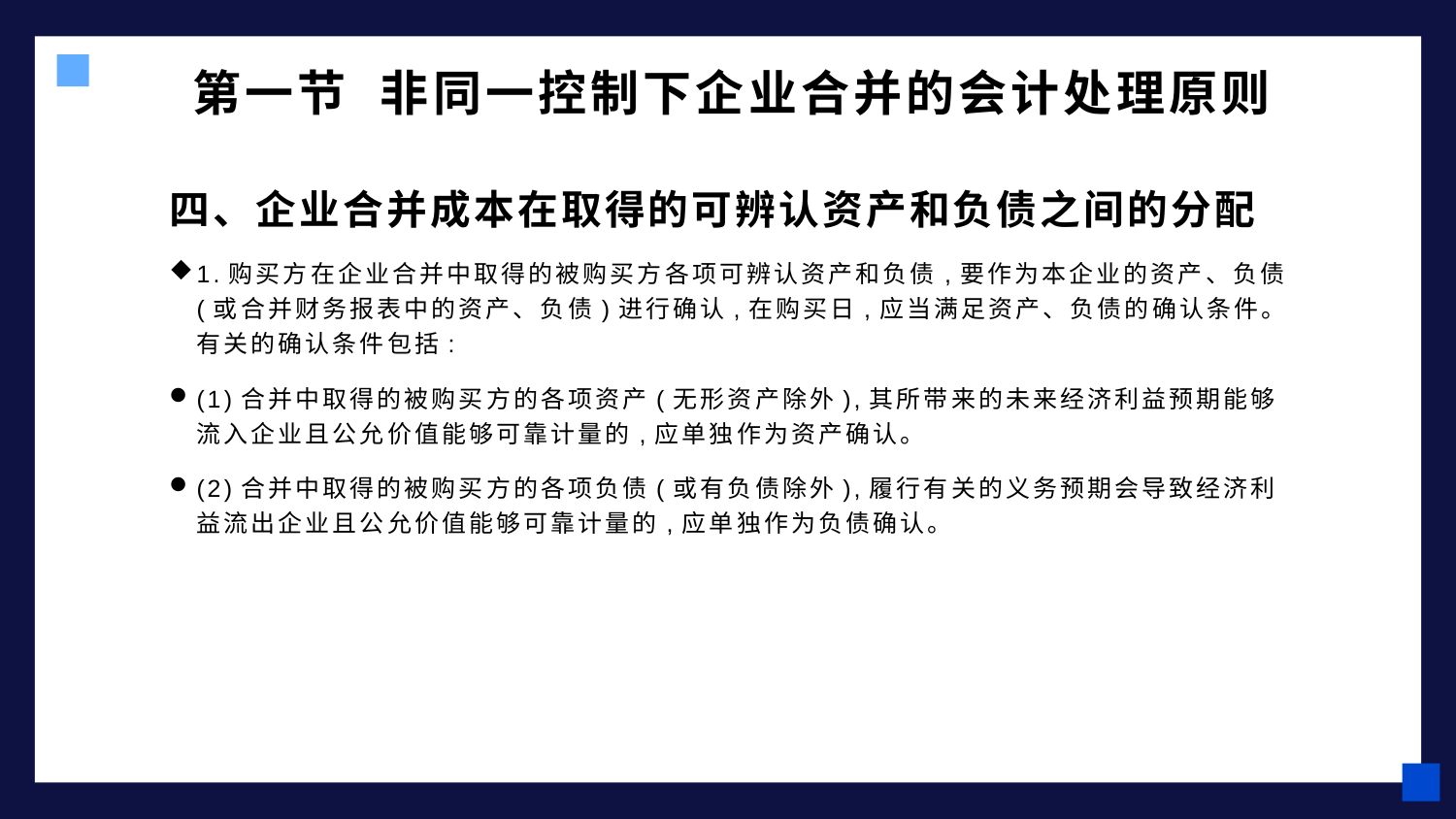

# 第一节  非同一控制下企业合并的会计处理原则
四、企业合并成本在取得的可辨认资产和负债之间的分配
1.购买方在企业合并中取得的被购买方各项可辨认资产和负债,要作为本企业的资产、负债(或合并财务报表中的资产、负债)进行确认,在购买日,应当满足资产、负债的确认条件。有关的确认条件包括:
(1)合并中取得的被购买方的各项资产(无形资产除外),其所带来的未来经济利益预期能够流入企业且公允价值能够可靠计量的,应单独作为资产确认。
(2)合并中取得的被购买方的各项负债(或有负债除外),履行有关的义务预期会导致经济利益流出企业且公允价值能够可靠计量的,应单独作为负债确认。